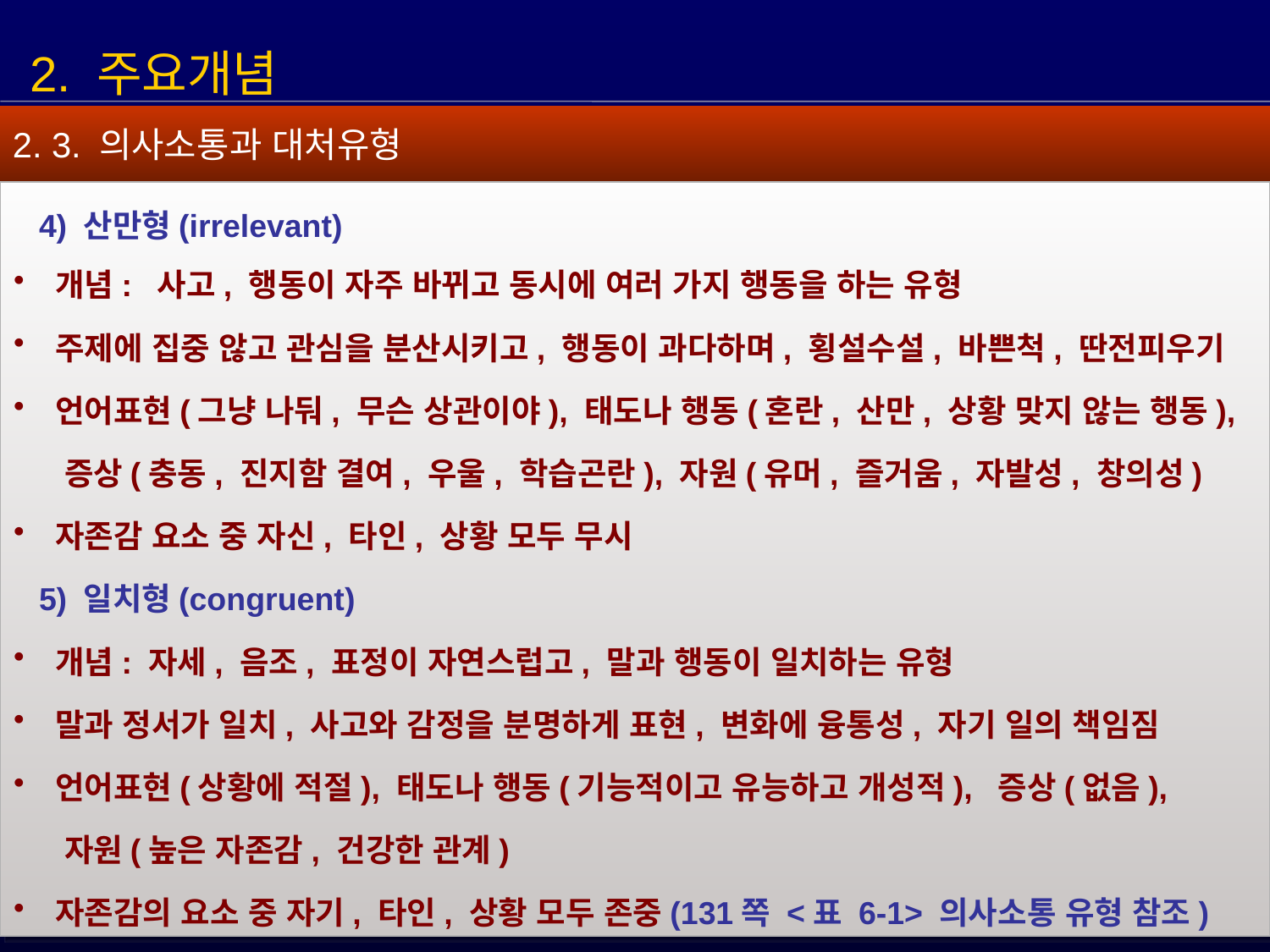

2. 주요개념

2. 3. 의사소통과 대처유형
4) 산만형(irrelevant)
 개념:  사고, 행동이 자주 바뀌고 동시에 여러 가지 행동을 하는 유형
 주제에 집중 않고 관심을 분산시키고, 행동이 과다하며, 횡설수설, 바쁜척, 딴전피우기
 언어표현(그냥 나둬, 무슨 상관이야), 태도나 행동(혼란, 산만, 상황 맞지 않는 행동),
  증상(충동, 진지함 결여, 우울, 학습곤란), 자원(유머, 즐거움, 자발성, 창의성)
 자존감 요소 중 자신, 타인, 상황 모두 무시
5) 일치형(congruent)
 개념: 자세, 음조, 표정이 자연스럽고, 말과 행동이 일치하는 유형
 말과 정서가 일치, 사고와 감정을 분명하게 표현, 변화에 융통성, 자기 일의 책임짐
 언어표현(상황에 적절), 태도나 행동(기능적이고 유능하고 개성적),  증상(없음),
  자원(높은 자존감, 건강한 관계)
 자존감의 요소 중 자기, 타인, 상황 모두 존중(131쪽 <표 6-1> 의사소통 유형 참조)